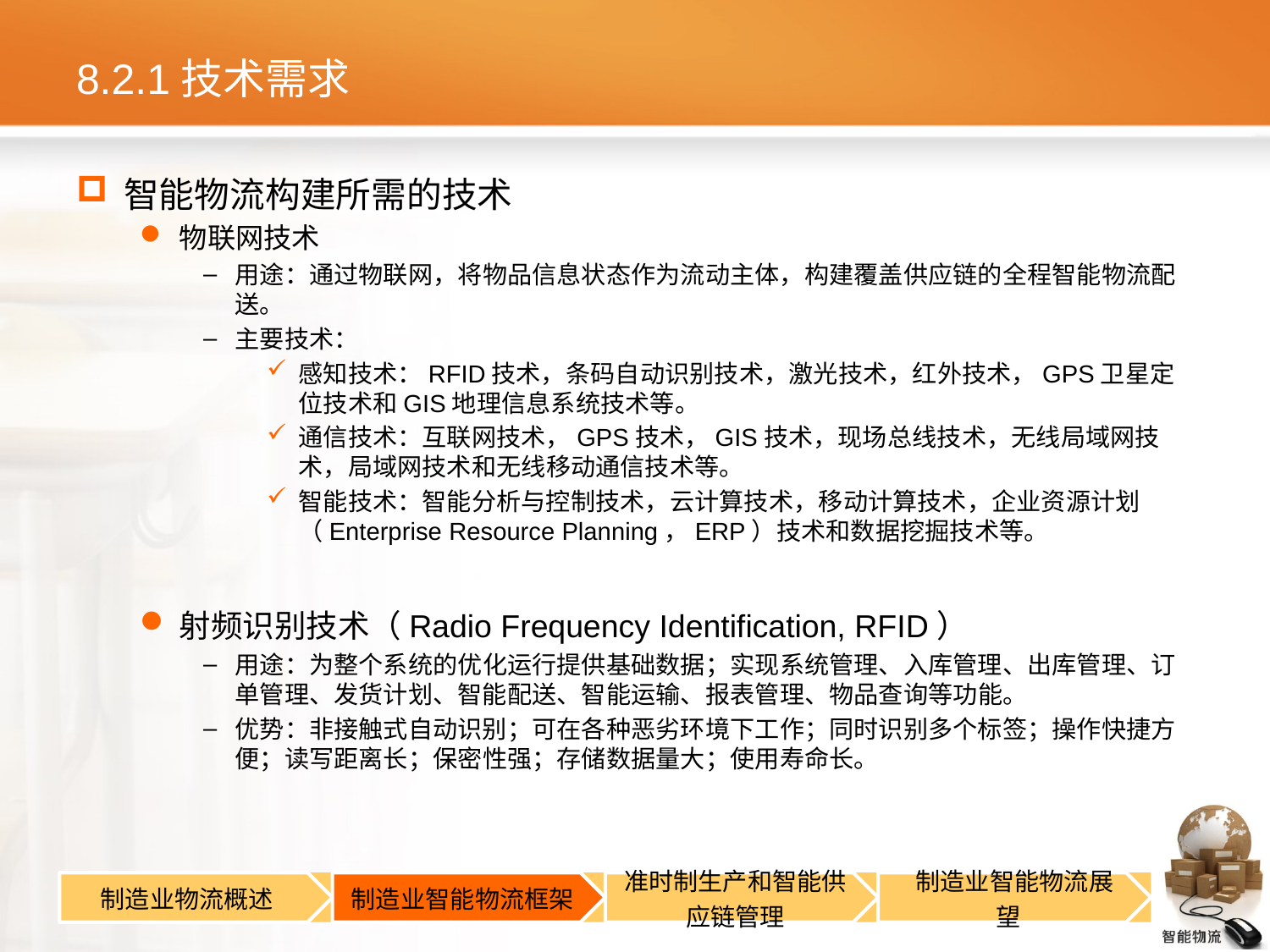

# 8.2.1技术需求
智能物流构建所需的技术
物联网技术
用途：通过物联网，将物品信息状态作为流动主体，构建覆盖供应链的全程智能物流配送。
主要技术：
感知技术：RFID技术，条码自动识别技术，激光技术，红外技术，GPS卫星定位技术和GIS地理信息系统技术等。
通信技术：互联网技术，GPS技术，GIS技术，现场总线技术，无线局域网技术，局域网技术和无线移动通信技术等。
智能技术：智能分析与控制技术，云计算技术，移动计算技术，企业资源计划（Enterprise Resource Planning，ERP）技术和数据挖掘技术等。

射频识别技术（Radio Frequency Identification, RFID）
用途：为整个系统的优化运行提供基础数据；实现系统管理、入库管理、出库管理、订单管理、发货计划、智能配送、智能运输、报表管理、物品查询等功能。
优势：非接触式自动识别；可在各种恶劣环境下工作；同时识别多个标签；操作快捷方便；读写距离长；保密性强；存储数据量大；使用寿命长。